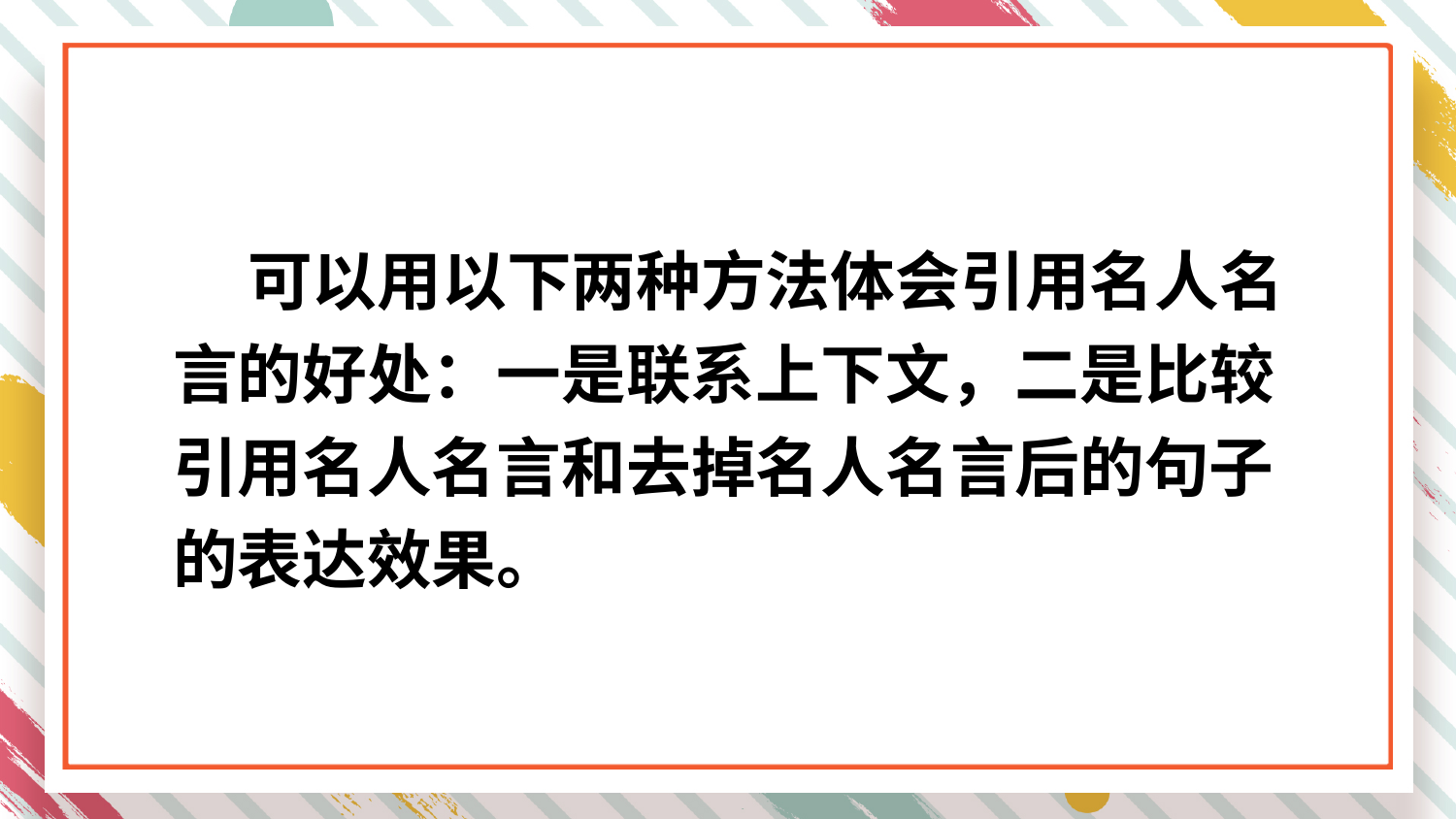

可以用以下两种方法体会引用名人名言的好处：一是联系上下文，二是比较引用名人名言和去掉名人名言后的句子的表达效果。